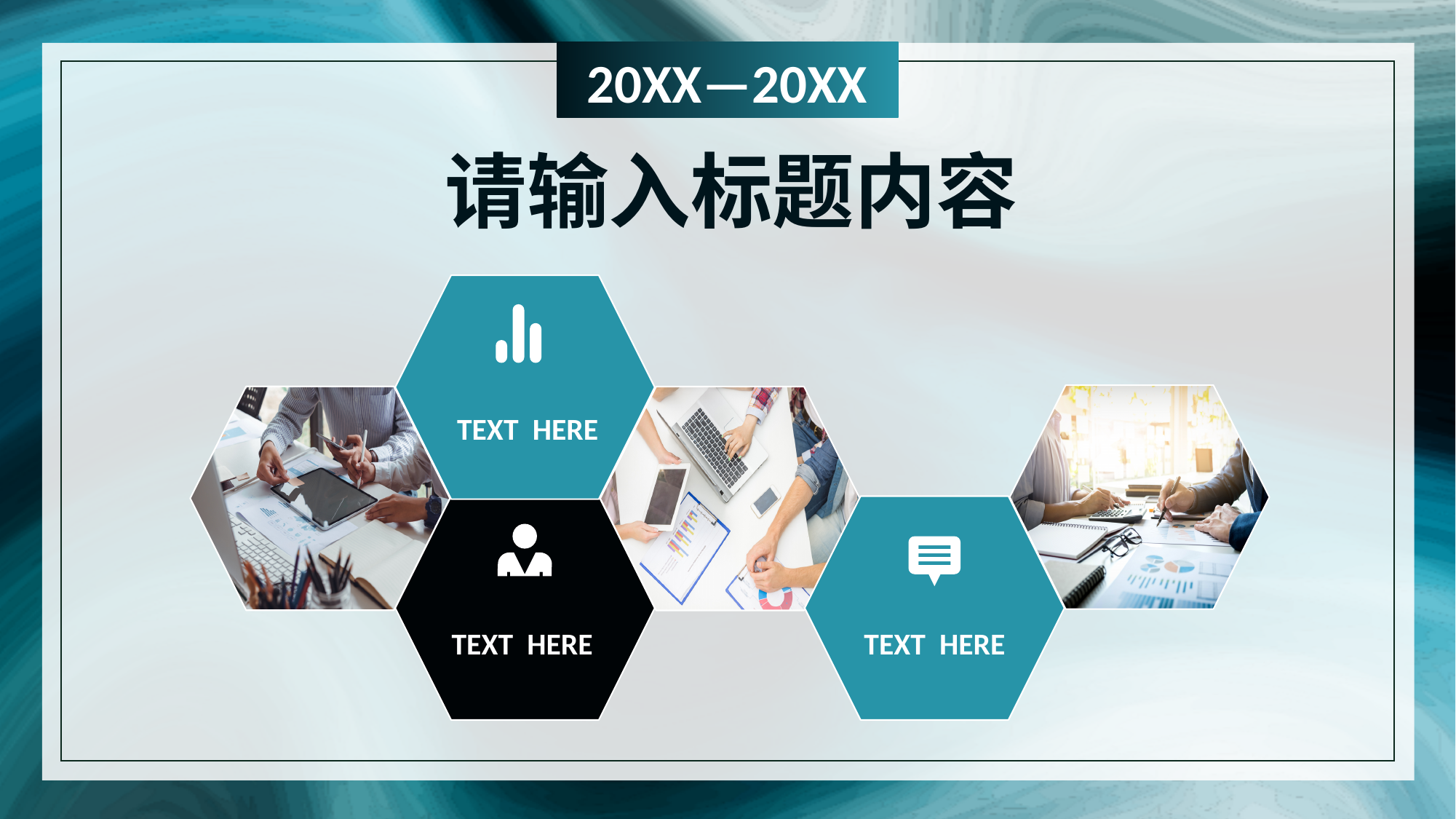

请输入标题内容

  TEXT  HERE

  TEXT  HERE
  TEXT  HERE